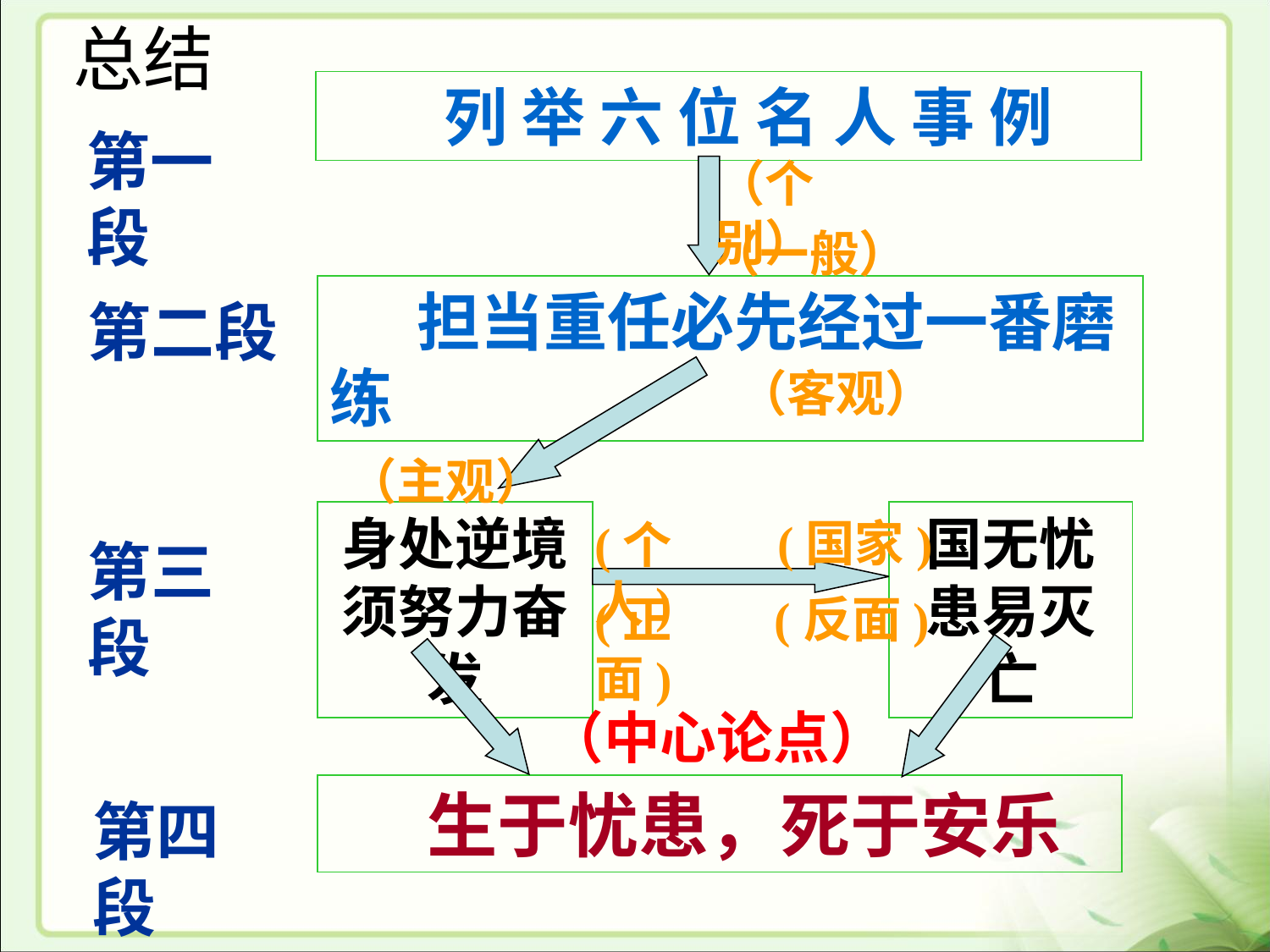

总结
       列 举 六 位 名 人 事 例
第一段
（个别）

（一般）
     担当重任必先经过一番磨练
第二段

（客观）
（主观）
身处逆境须努力奋发
国无忧患易灭亡
(国家)
(个人)
第三段

(正面)
(反面)

（中心论点）
     生于忧患，死于安乐
第四段